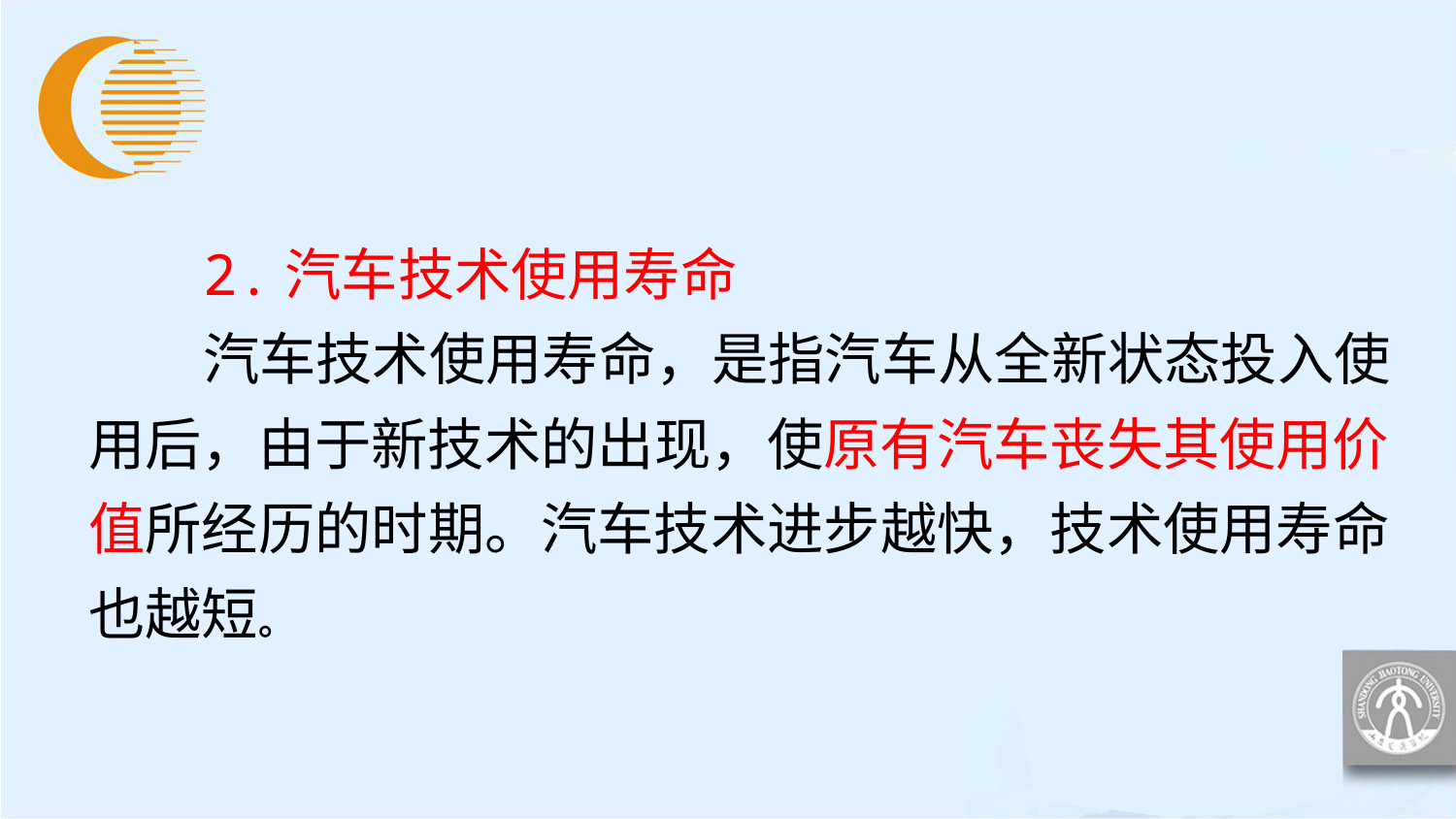

2.汽车技术使用寿命
汽车技术使用寿命，是指汽车从全新状态投入使用后，由于新技术的出现，使原有汽车丧失其使用价值所经历的时期。汽车技术进步越快，技术使用寿命也越短。